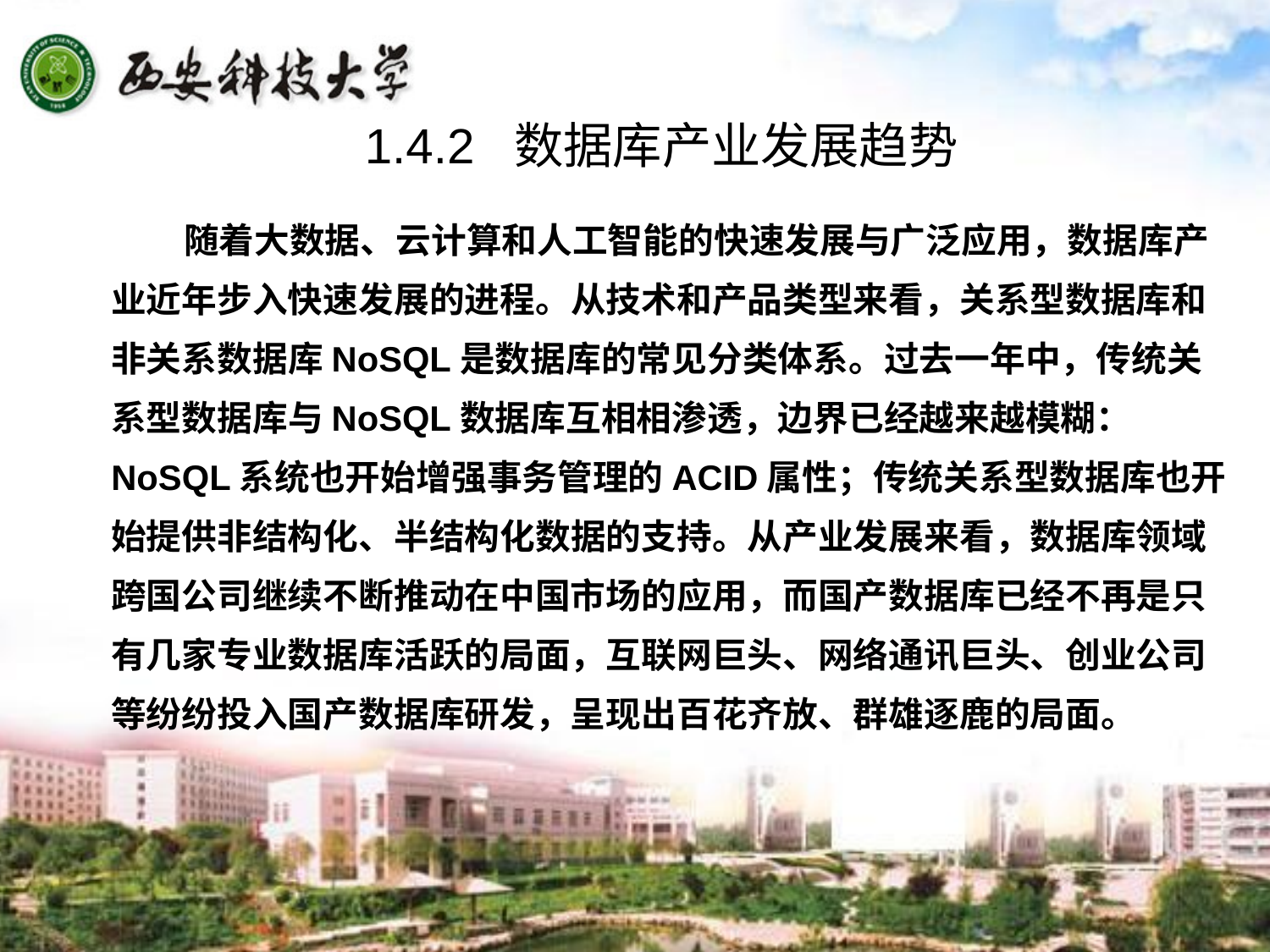

1.4.2  数据库产业发展趋势
        随着大数据、云计算和人工智能的快速发展与广泛应用，数据库产业近年步入快速发展的进程。从技术和产品类型来看，关系型数据库和非关系数据库NoSQL是数据库的常见分类体系。过去一年中，传统关系型数据库与NoSQL数据库互相相渗透，边界已经越来越模糊：NoSQL系统也开始增强事务管理的ACID属性；传统关系型数据库也开始提供非结构化、半结构化数据的支持。从产业发展来看，数据库领域跨国公司继续不断推动在中国市场的应用，而国产数据库已经不再是只有几家专业数据库活跃的局面，互联网巨头、网络通讯巨头、创业公司等纷纷投入国产数据库研发，呈现出百花齐放、群雄逐鹿的局面。